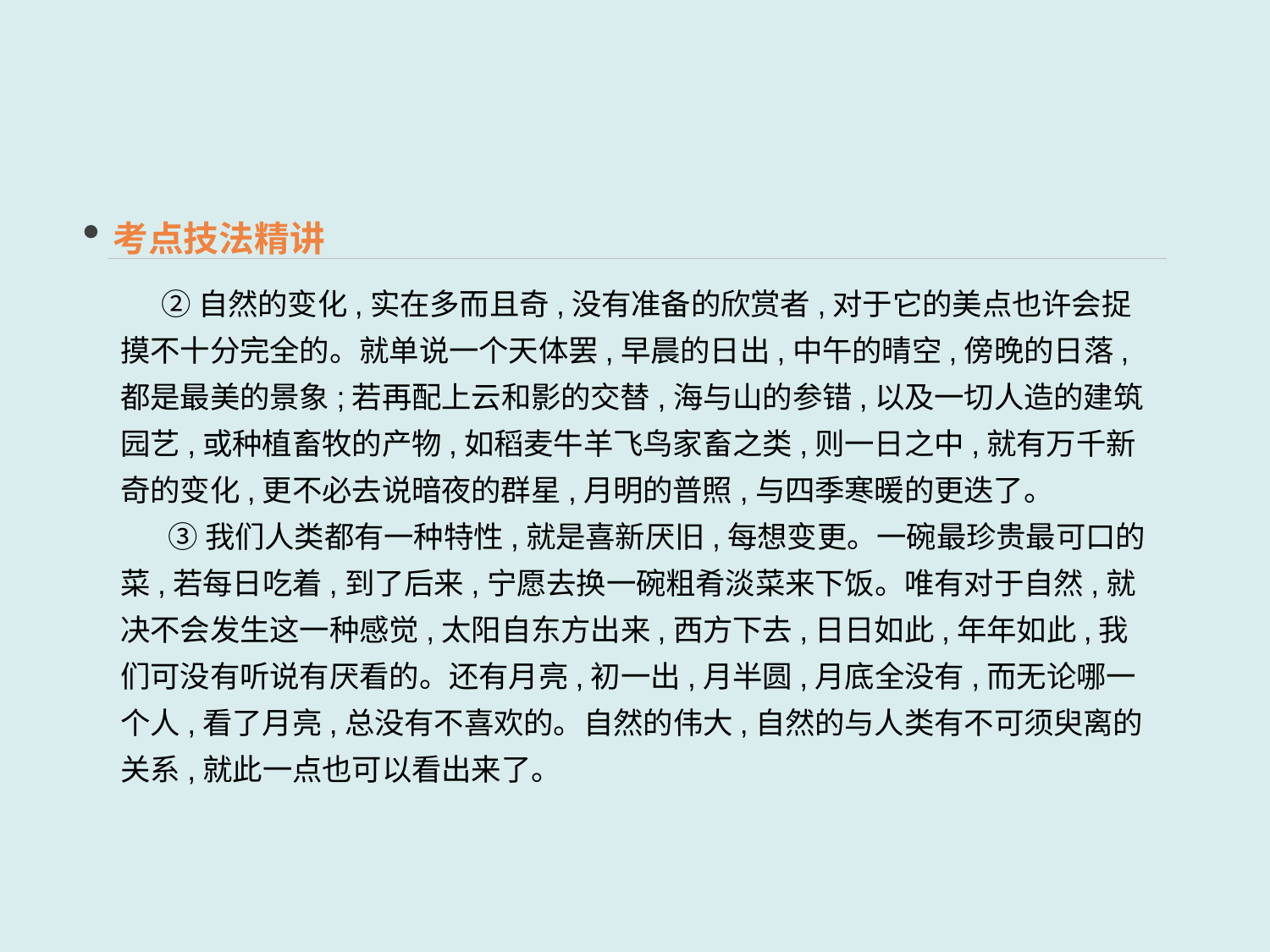

考点技法精讲

      ②自然的变化,实在多而且奇,没有准备的欣赏者,对于它的美点也许会捉摸不十分完全的。就单说一个天体罢,早晨的日出,中午的晴空,傍晚的日落,都是最美的景象;若再配上云和影的交替,海与山的参错,以及一切人造的建筑园艺,或种植畜牧的产物,如稻麦牛羊飞鸟家畜之类,则一日之中,就有万千新奇的变化,更不必去说暗夜的群星,月明的普照,与四季寒暖的更迭了。
       ③我们人类都有一种特性,就是喜新厌旧,每想变更。一碗最珍贵最可口的菜,若每日吃着,到了后来,宁愿去换一碗粗肴淡菜来下饭。唯有对于自然,就决不会发生这一种感觉,太阳自东方出来,西方下去,日日如此,年年如此,我们可没有听说有厌看的。还有月亮,初一出,月半圆,月底全没有,而无论哪一个人,看了月亮,总没有不喜欢的。自然的伟大,自然的与人类有不可须臾离的关系,就此一点也可以看出来了。